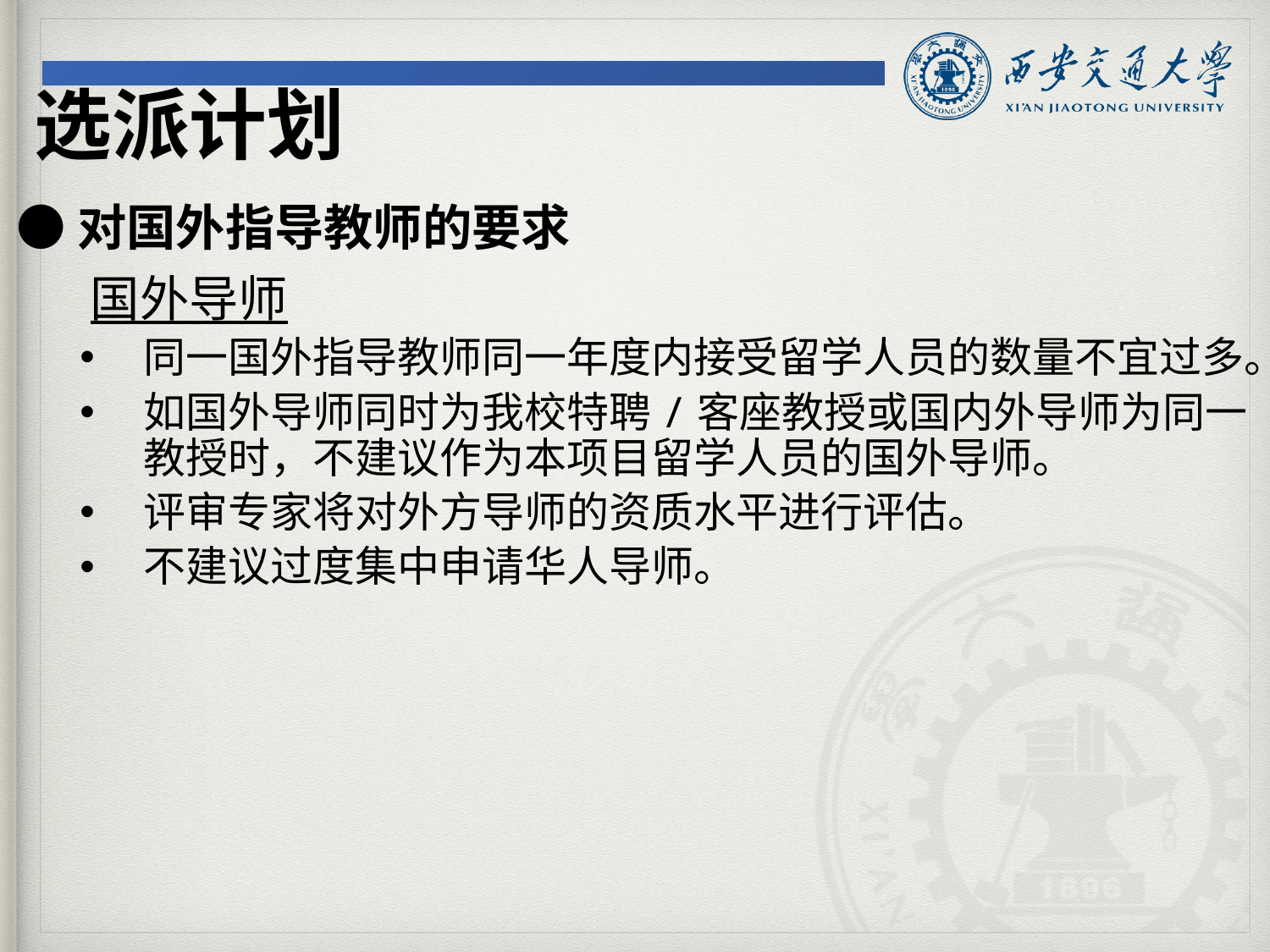

选派计划
●对国外指导教师的要求
	国外导师
同一国外指导教师同一年度内接受留学人员的数量不宜过多。
如国外导师同时为我校特聘/客座教授或国内外导师为同一教授时，不建议作为本项目留学人员的国外导师。
评审专家将对外方导师的资质水平进行评估。
不建议过度集中申请华人导师。